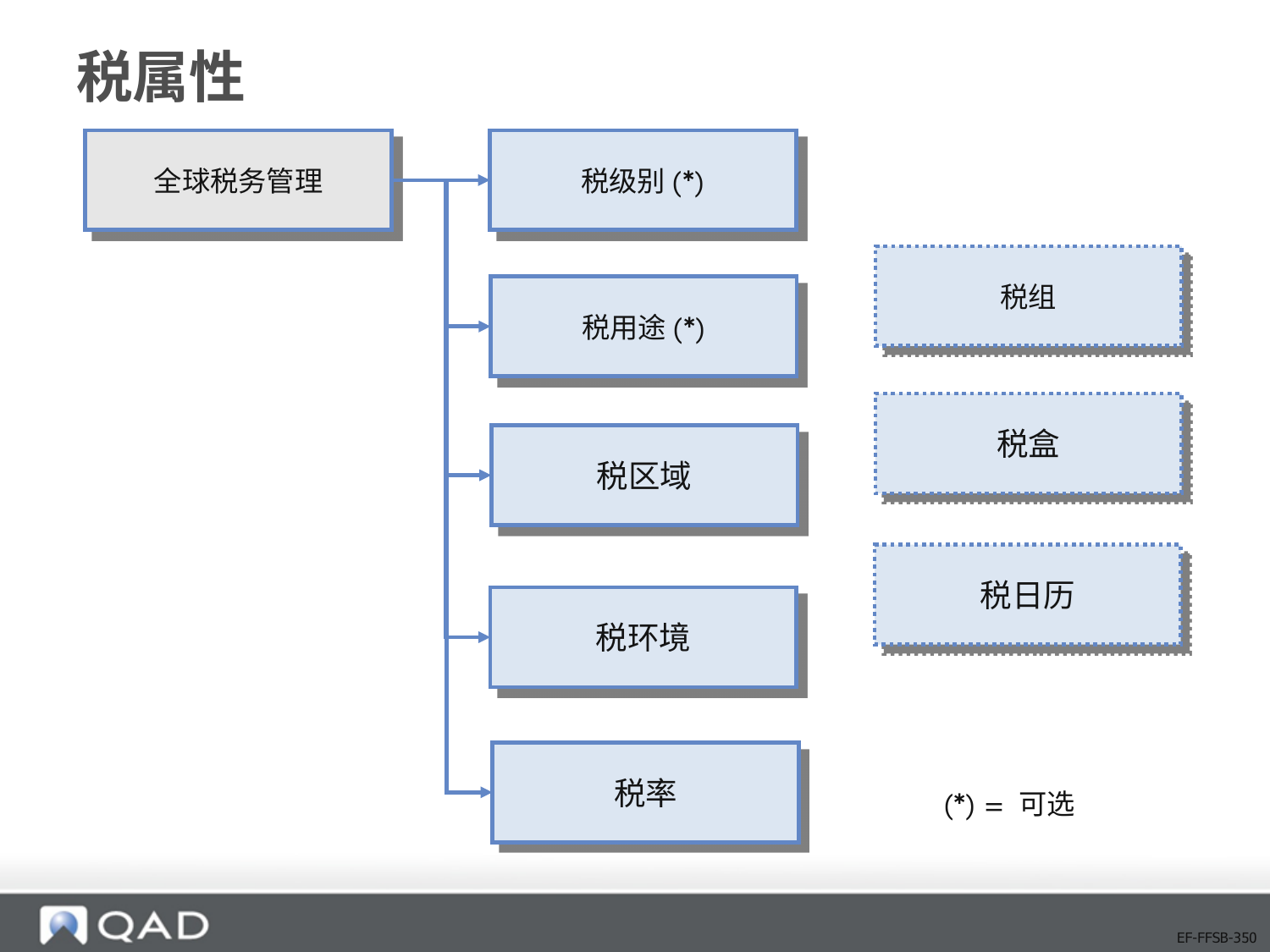

# 税属性
全球税务管理
税级别(*)
税组
税用途(*)
税盒
税区域
税日历
税环境
税率
(*) = 可选
EF-FFSB-350